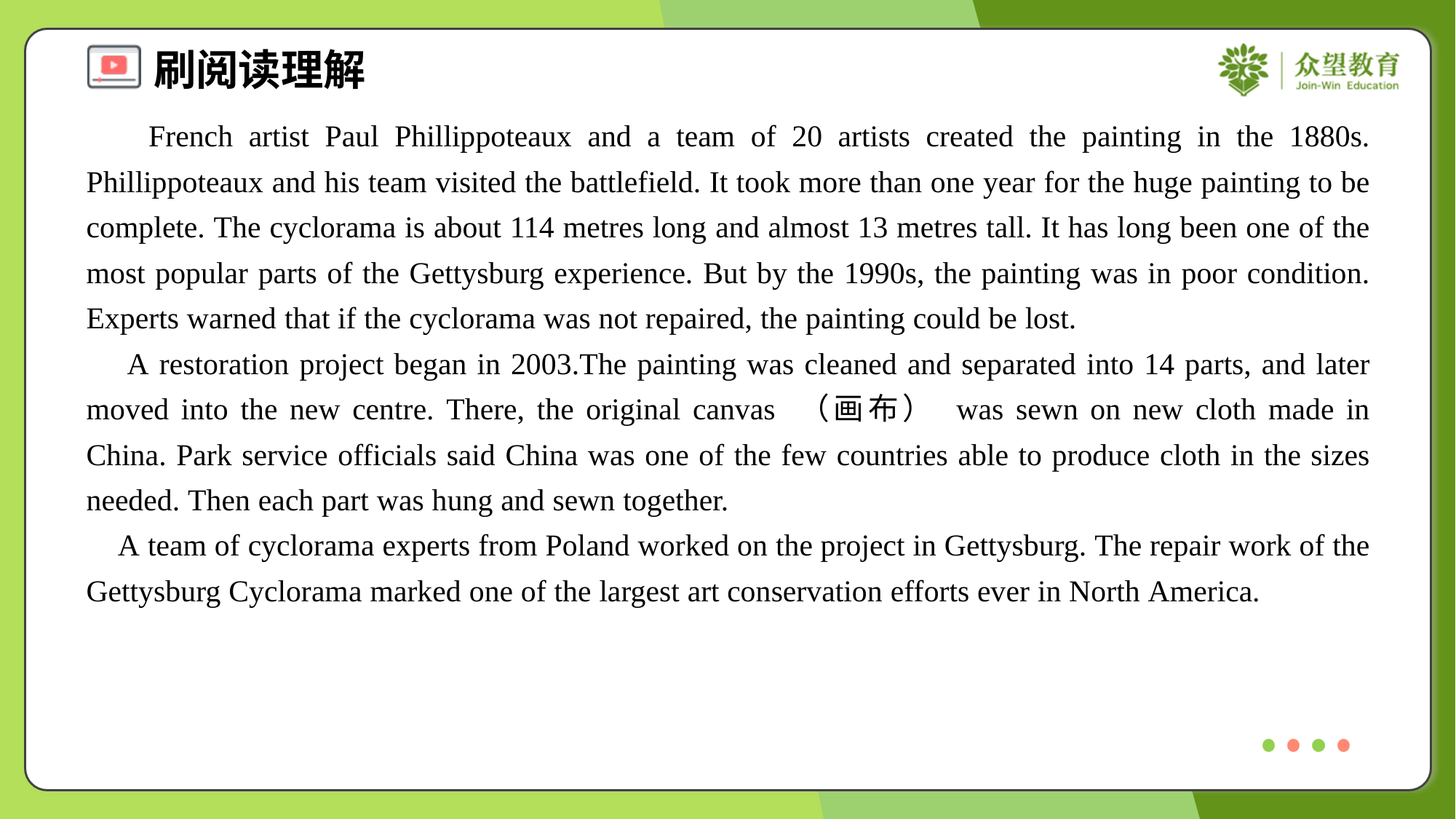

French artist Paul Phillippoteaux and a team of 20 artists created the painting in the 1880s. Phillippoteaux and his team visited the battlefield. It took more than one year for the huge painting to be complete. The cyclorama is about 114 metres long and almost 13 metres tall. It has long been one of the most popular parts of the Gettysburg experience. But by the 1990s, the painting was in poor condition. Experts warned that if the cyclorama was not repaired, the painting could be lost.
    A restoration project began in 2003.The painting was cleaned and separated into 14 parts, and later moved into the new centre. There, the original canvas （画布） was sewn on new cloth made in China. Park service officials said China was one of the few countries able to produce cloth in the sizes needed. Then each part was hung and sewn together.
    A team of cyclorama experts from Poland worked on the project in Gettysburg. The repair work of the Gettysburg Cyclorama marked one of the largest art conservation efforts ever in North America.